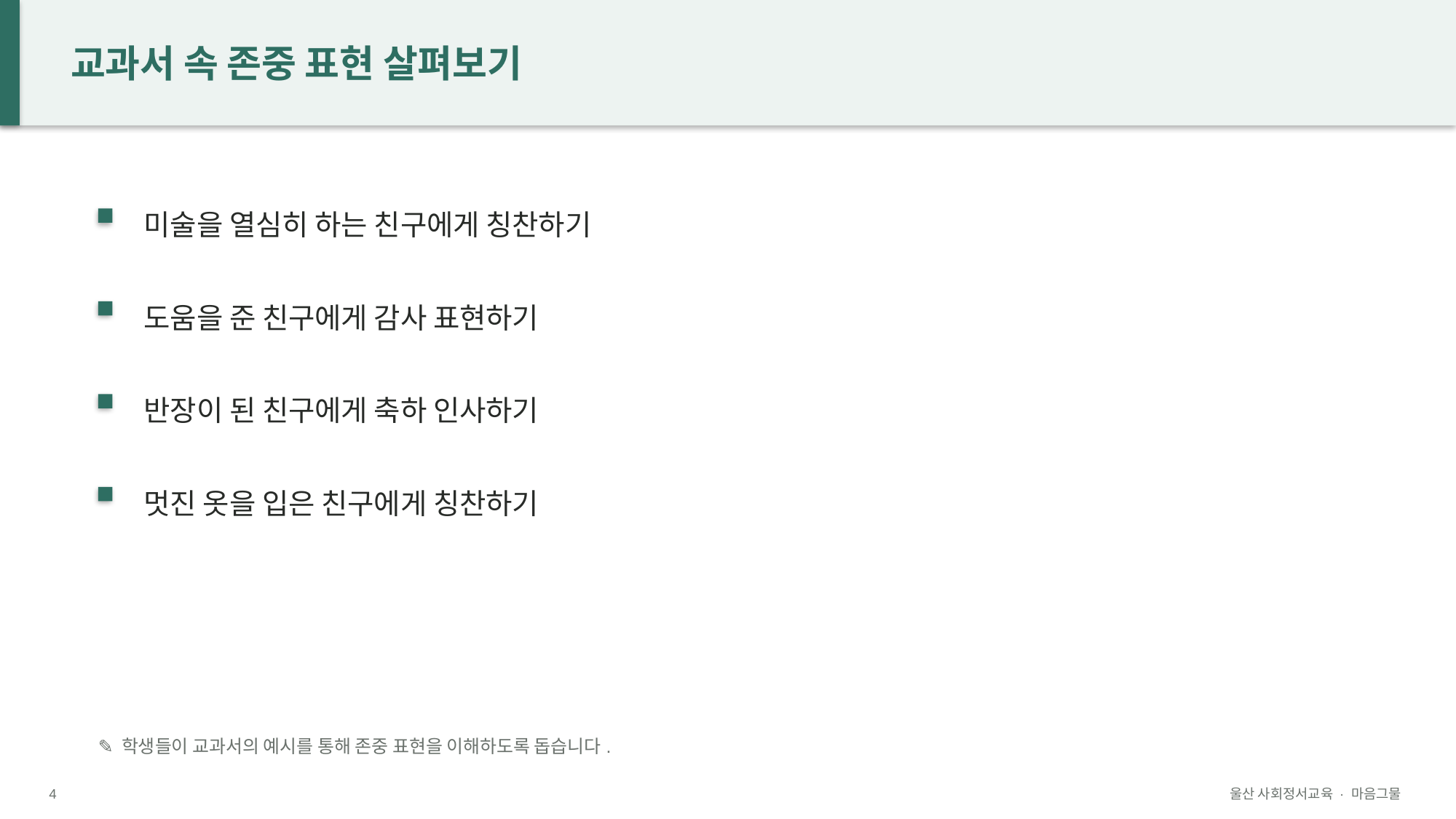

교과서 속 존중 표현 살펴보기
미술을 열심히 하는 친구에게 칭찬하기

도움을 준 친구에게 감사 표현하기

반장이 된 친구에게 축하 인사하기

멋진 옷을 입은 친구에게 칭찬하기

✎ 학생들이 교과서의 예시를 통해 존중 표현을 이해하도록 돕습니다.
4
울산 사회정서교육 · 마음그물